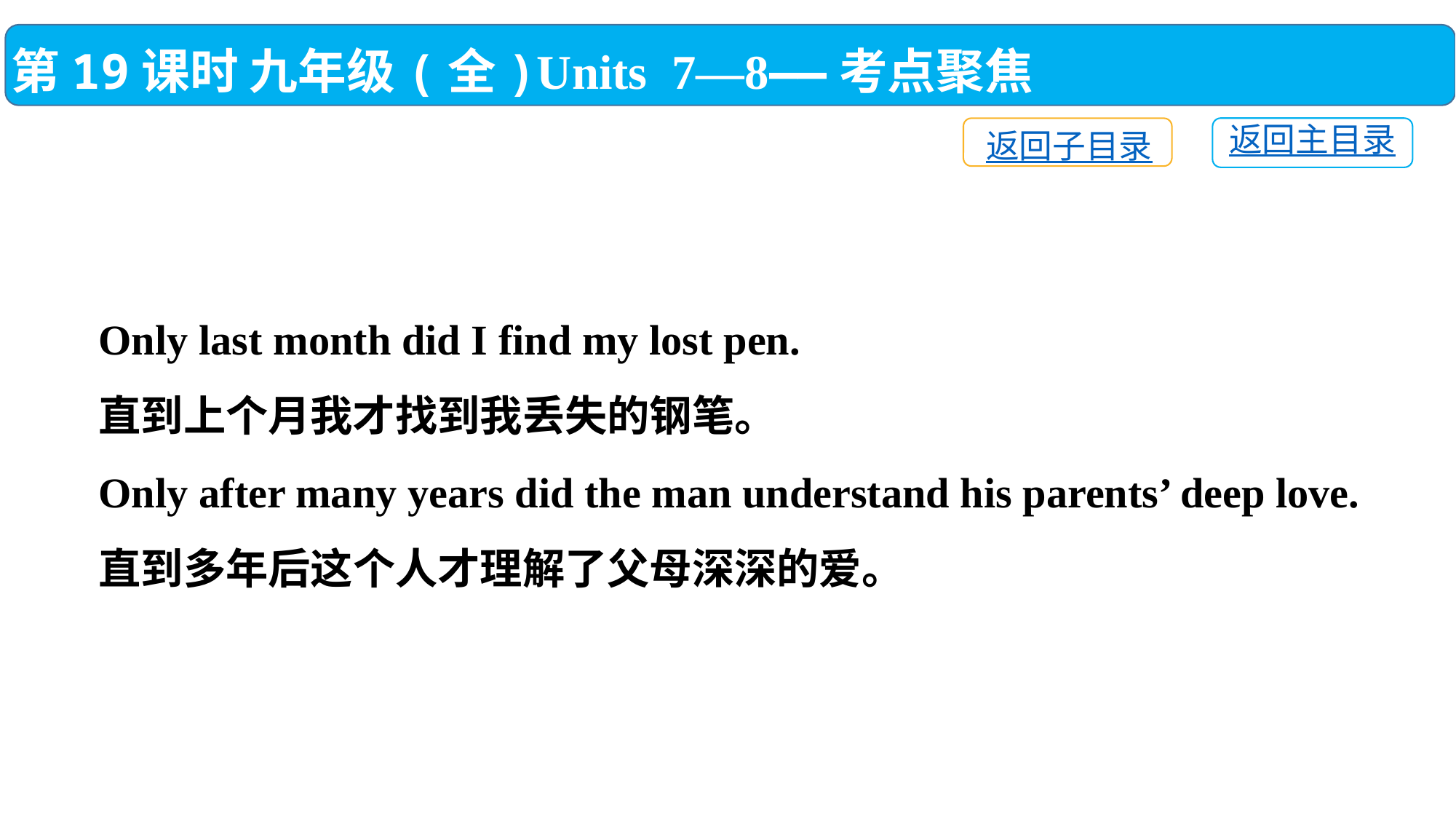

第19课时 九年级(全)Units  7—8——考点聚焦
返回主目录

返回子目录

Only last month did I find my lost pen.
直到上个月我才找到我丢失的钢笔。
Only after many years did the man understand his parents’ deep love. 直到多年后这个人才理解了父母深深的爱。